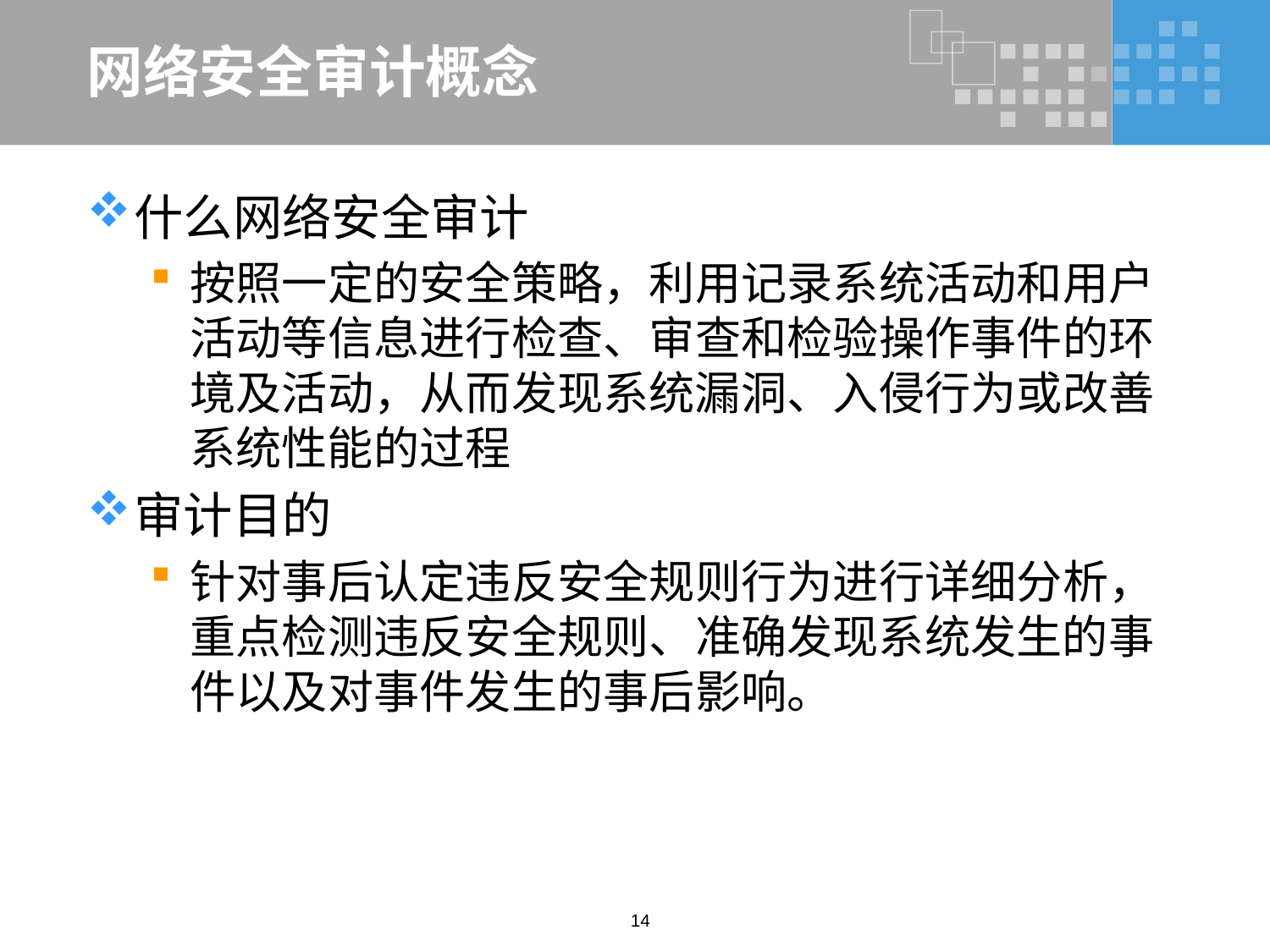

# 网络安全审计概念
什么网络安全审计
按照一定的安全策略，利用记录系统活动和用户活动等信息进行检查、审查和检验操作事件的环境及活动，从而发现系统漏洞、入侵行为或改善系统性能的过程
审计目的
针对事后认定违反安全规则行为进行详细分析，重点检测违反安全规则、准确发现系统发生的事件以及对事件发生的事后影响。

14